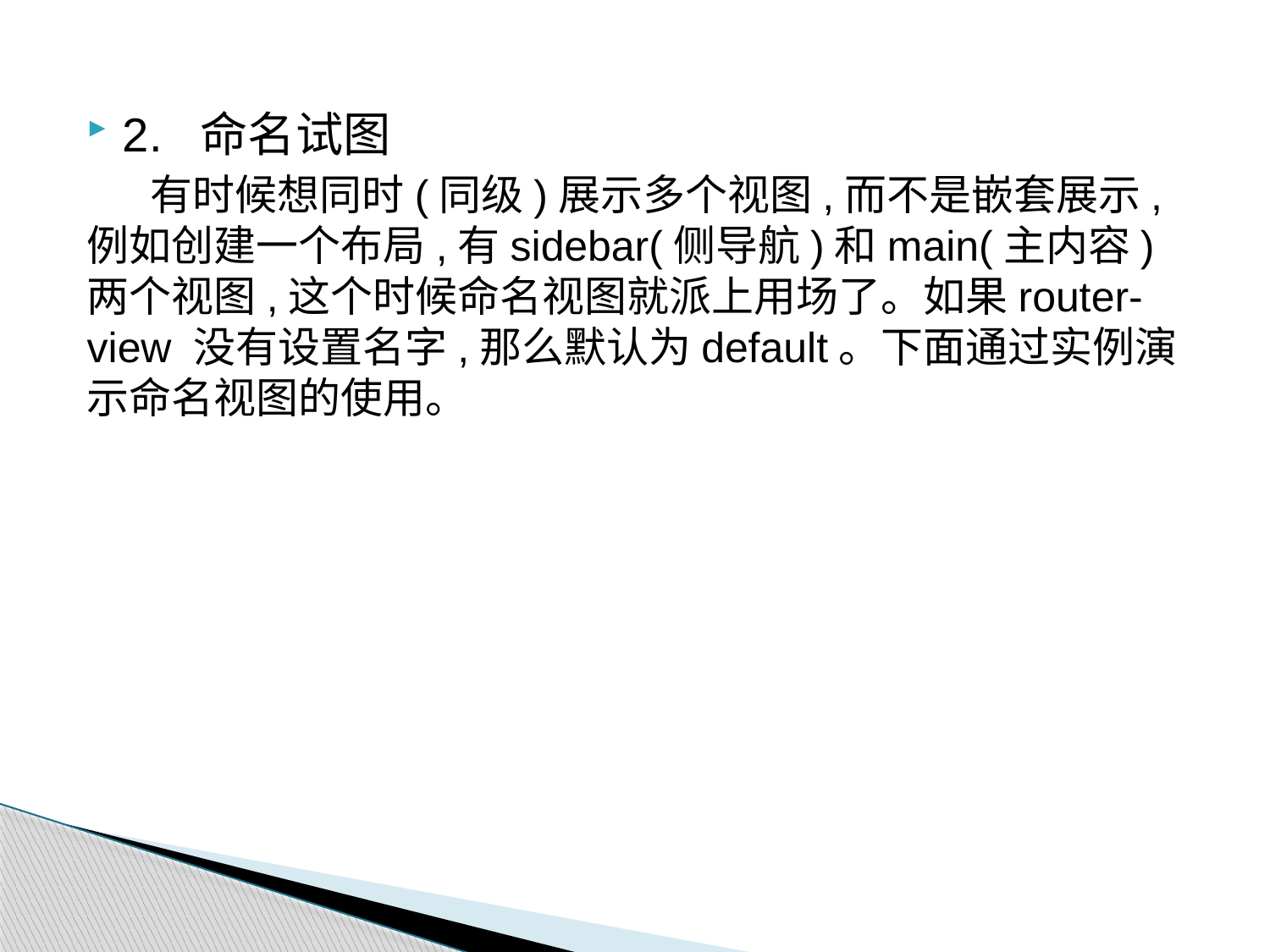

2.  命名试图
有时候想同时(同级)展示多个视图,而不是嵌套展示,  例如创建一个布局,有sidebar(侧导航)和main(主内容)两个视图,这个时候命名视图就派上用场了。如果router-view 没有设置名字,那么默认为default。下面通过实例演示命名视图的使用。